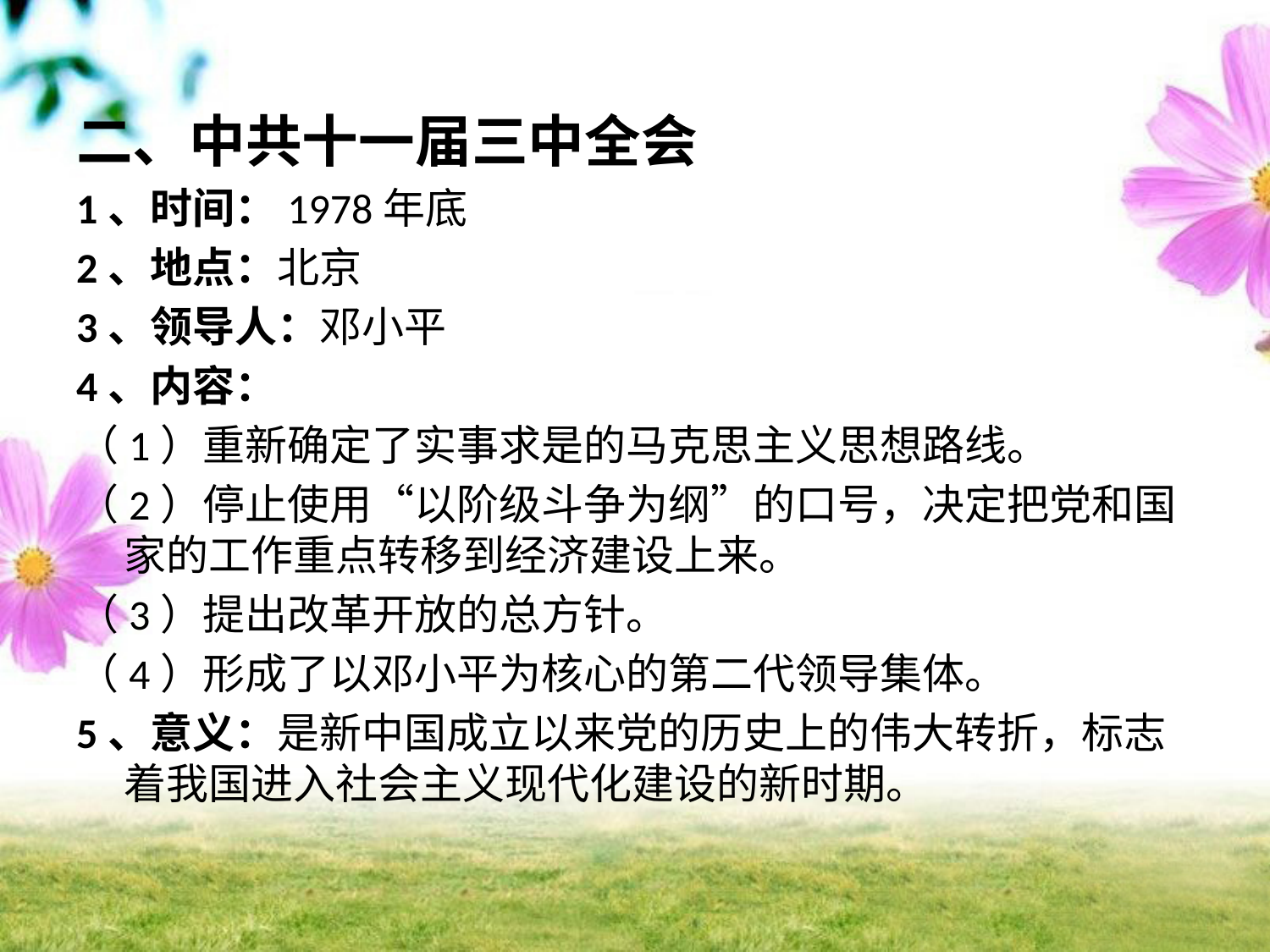

二、中共十一届三中全会
1、时间：1978年底
2、地点：北京
3、领导人：邓小平
4、内容：
（1）重新确定了实事求是的马克思主义思想路线。
（2）停止使用“以阶级斗争为纲”的口号，决定把党和国家的工作重点转移到经济建设上来。
（3）提出改革开放的总方针。
（4）形成了以邓小平为核心的第二代领导集体。
5、意义：是新中国成立以来党的历史上的伟大转折，标志着我国进入社会主义现代化建设的新时期。